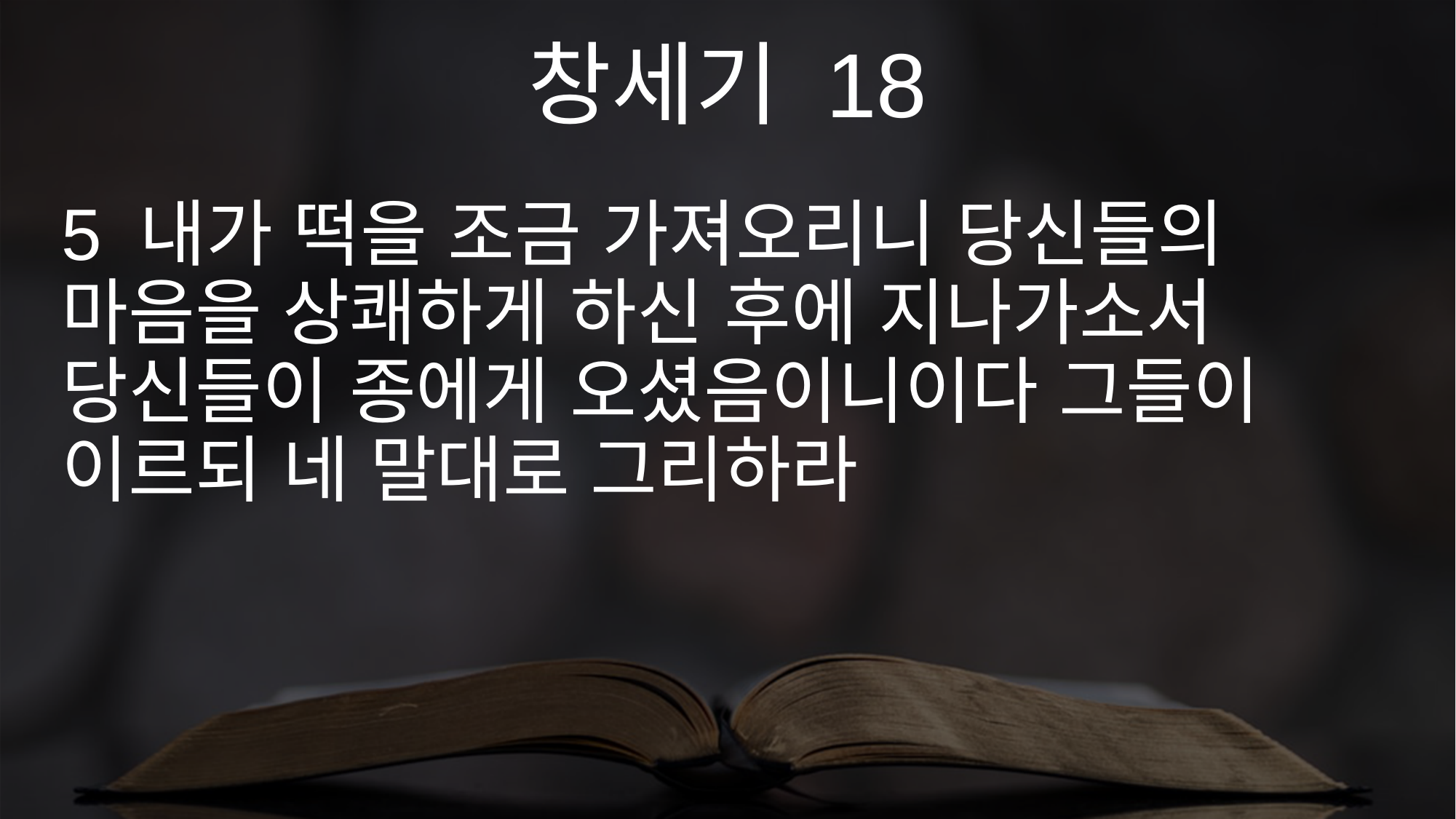

창세기 18
5 내가 떡을 조금 가져오리니 당신들의 마음을 상쾌하게 하신 후에 지나가소서 당신들이 종에게 오셨음이니이다 그들이 이르되 네 말대로 그리하라